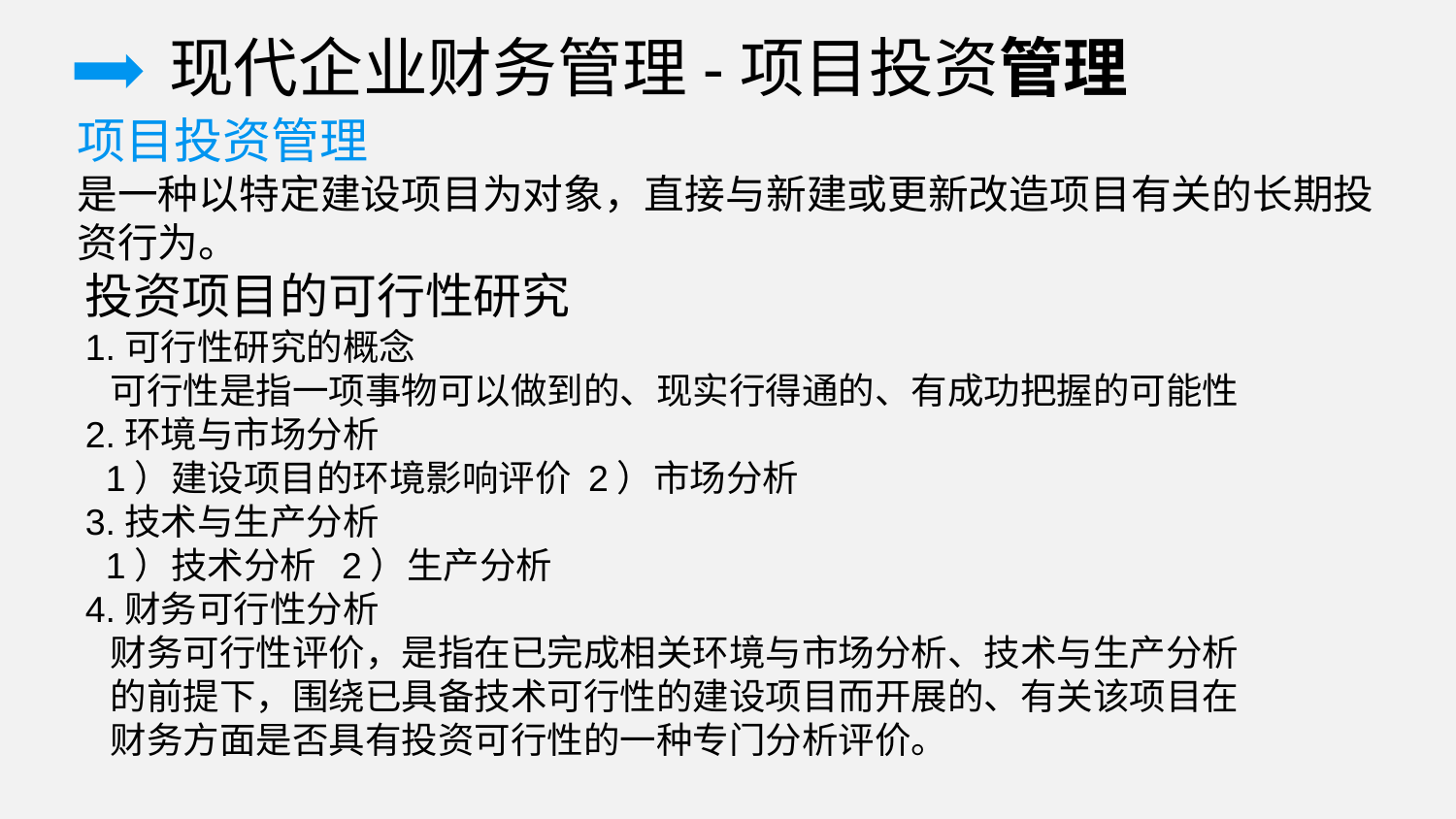

现代企业财务管理-项目投资管理
项目投资管理
是一种以特定建设项目为对象，直接与新建或更新改造项目有关的长期投资行为。
投资项目的可行性研究
1.可行性研究的概念
  可行性是指一项事物可以做到的、现实行得通的、有成功把握的可能性
2.环境与市场分析
  1）建设项目的环境影响评价 2）市场分析
3.技术与生产分析
  1）技术分析  2）生产分析
4.财务可行性分析
  财务可行性评价，是指在已完成相关环境与市场分析、技术与生产分析
  的前提下，围绕已具备技术可行性的建设项目而开展的、有关该项目在
  财务方面是否具有投资可行性的一种专门分析评价。